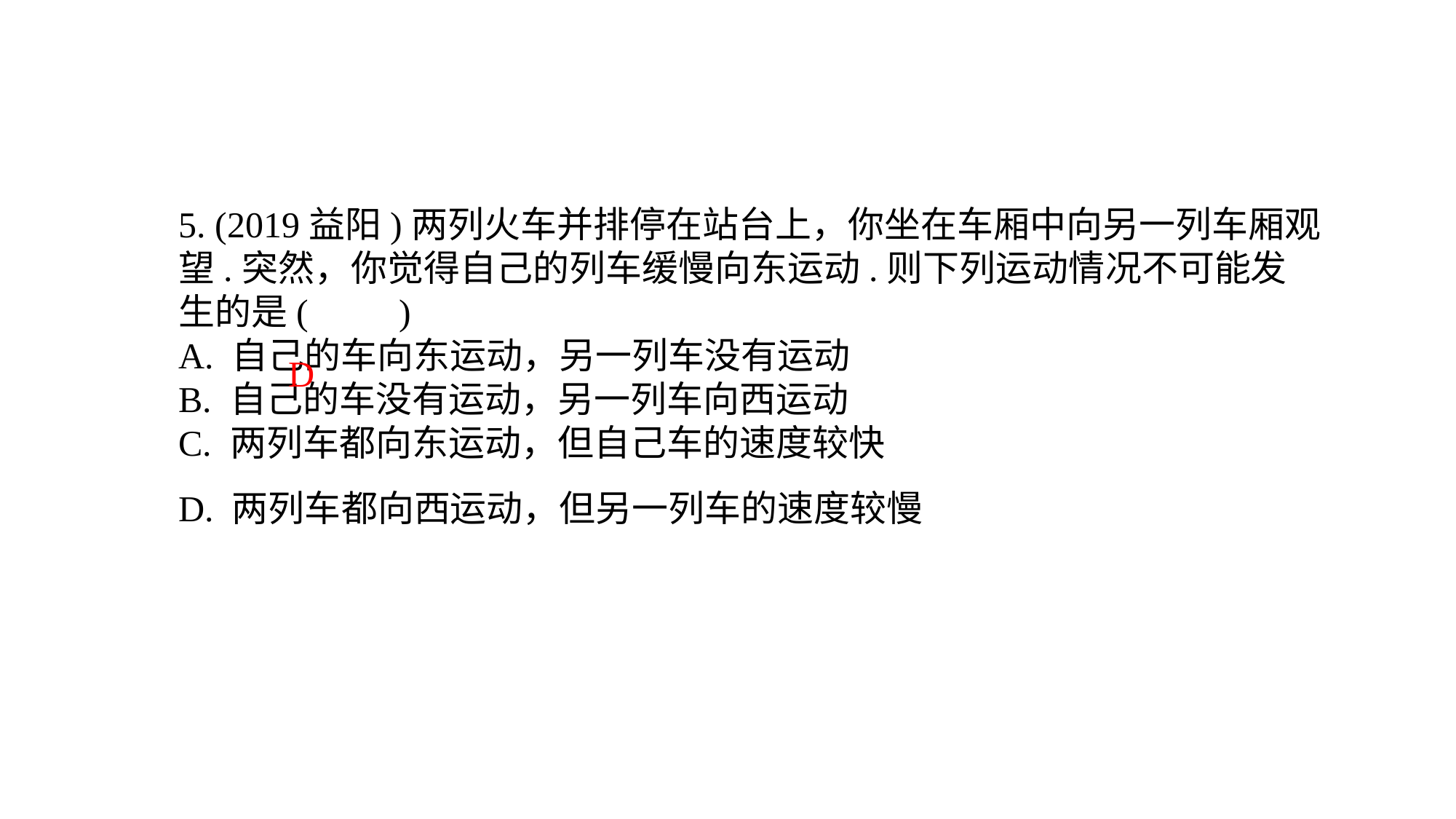

5. (2019益阳)两列火车并排停在站台上，你坐在车厢中向另一列车厢观望.突然，你觉得自己的列车缓慢向东运动.则下列运动情况不可能发生的是(　　)A. 自己的车向东运动，另一列车没有运动B. 自己的车没有运动，另一列车向西运动C. 两列车都向东运动，但自己车的速度较快D. 两列车都向西运动，但另一列车的速度较慢
D